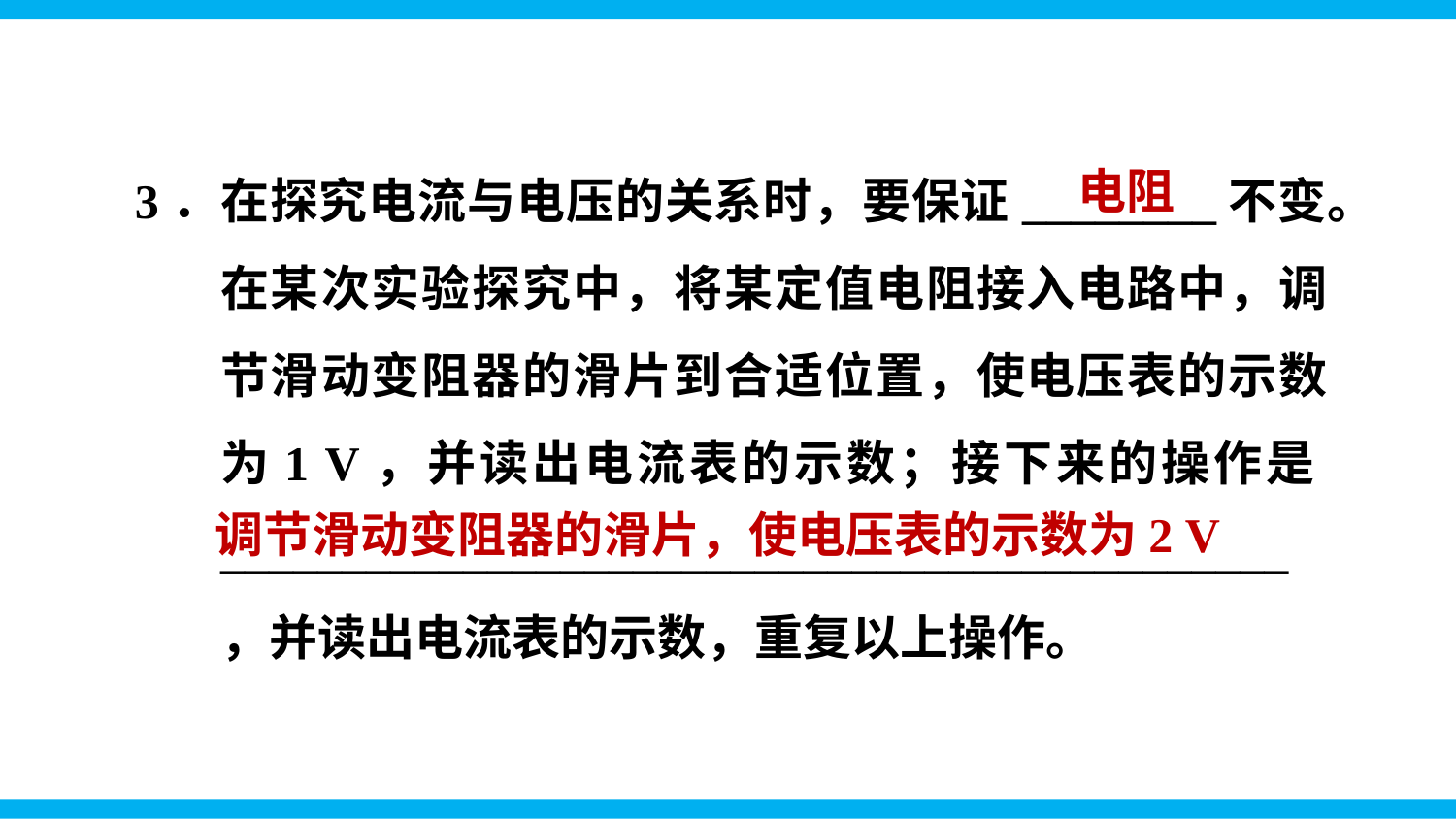

3．在探究电流与电压的关系时，要保证________不变。在某次实验探究中，将某定值电阻接入电路中，调节滑动变阻器的滑片到合适位置，使电压表的示数为1 V，并读出电流表的示数；接下来的操作是____________________________________________，并读出电流表的示数，重复以上操作。
电阻
调节滑动变阻器的滑片，使电压表的示数为2 V